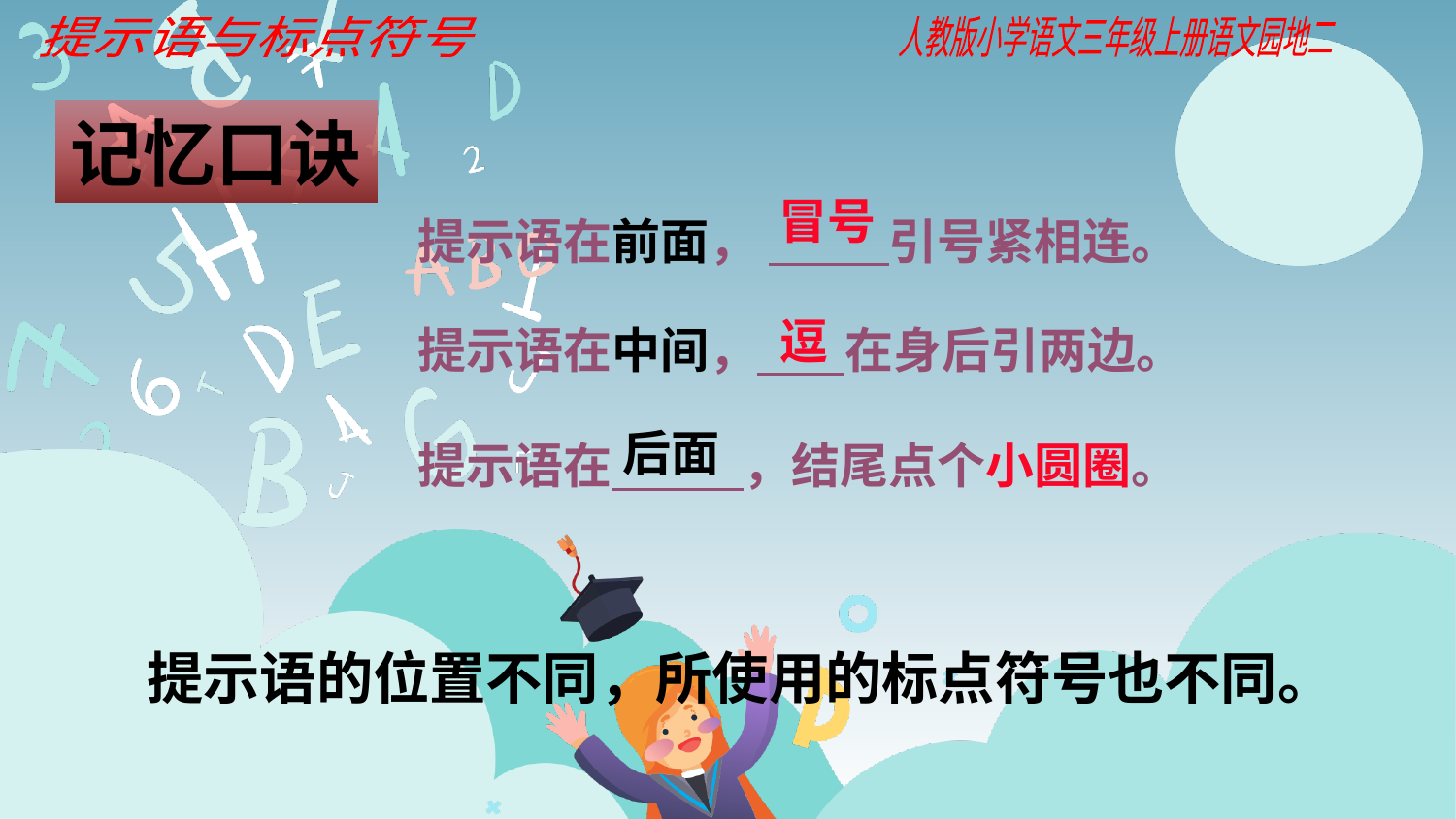

提示语与标点符号
人教版小学语文三年级上册语文园地二
记忆口诀
冒号
提示语在前面，            引号紧相连。
提示语在中间，        在身后引两边。
提示语在            ，结尾点个小圆圈。
逗
后面
提示语的位置不同，所使用的标点符号也不同。